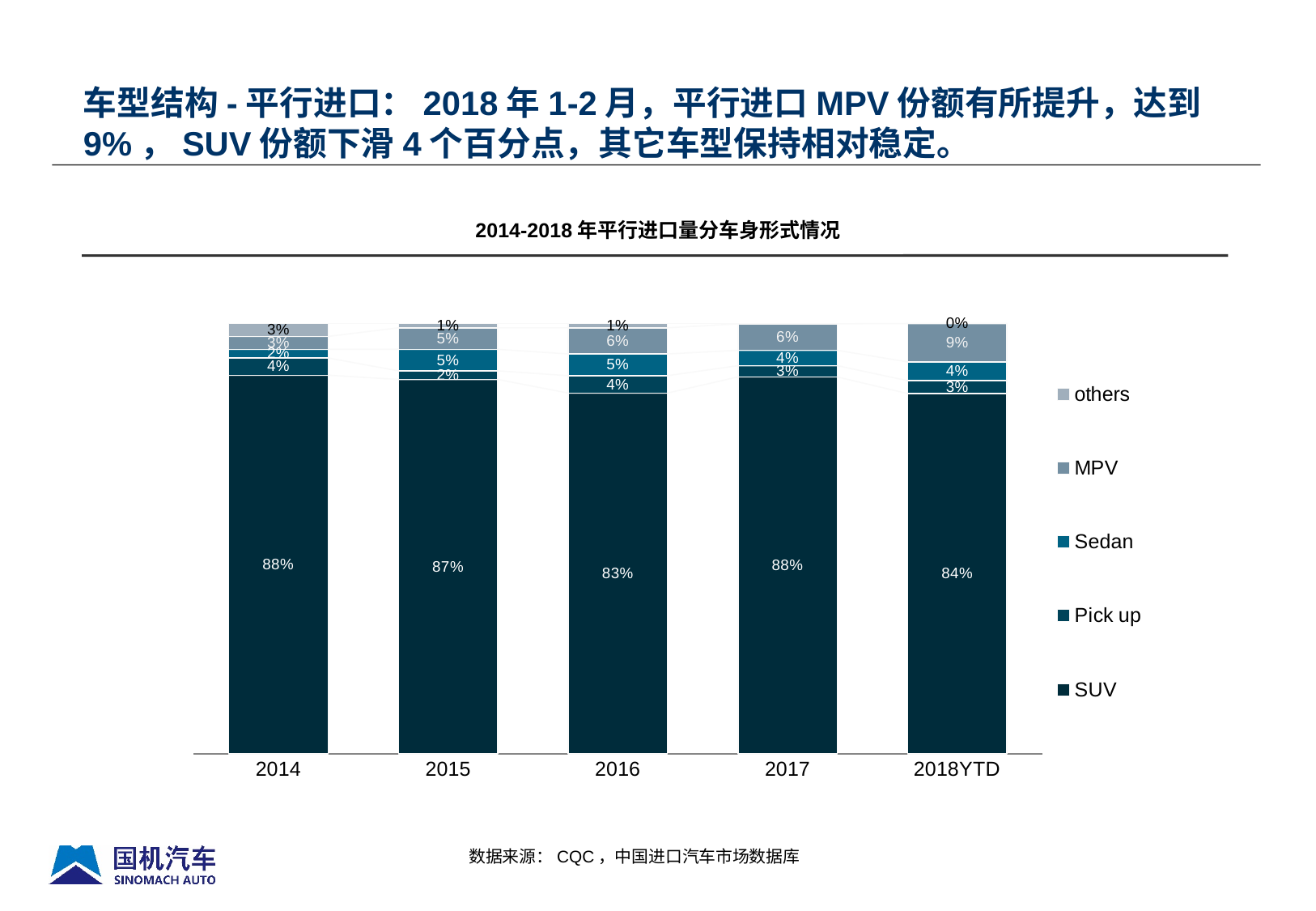

车型结构-平行进口：2018年1-2月，平行进口MPV份额有所提升，达到9%，SUV份额下滑4个百分点，其它车型保持相对稳定。
2014-2018年平行进口量分车身形式情况

### Chart

| Category | SUV | Pick up | Sedan | MPV | others |
|---|---|---|---|---|---|
| 2014 | 0.88 | 0.04000000000000001 | 0.020000000000000004 | 0.030000000000000002 | 0.030000000000000002 |
| 2015 | 0.8700000000000001 | 0.020000000000000004 | 0.05 | 0.05 | 0.010000000000000002 |
| 2016 | 0.8300000000000001 | 0.04000000000000001 | 0.05 | 0.060000000000000005 | 0.010000000000000002 |
| 2017 | 0.8758758758758761 | 0.026228760405975604 | 0.03566857997237744 | 0.06153621976406787 | 0.0006905639817032223 |
| 2018YTD | 0.8400000000000001 | 0.030000000000000002 | 0.04373924526791788 | 0.08959942374644847 | 0.0 |
数据来源：CQC，中国进口汽车市场数据库